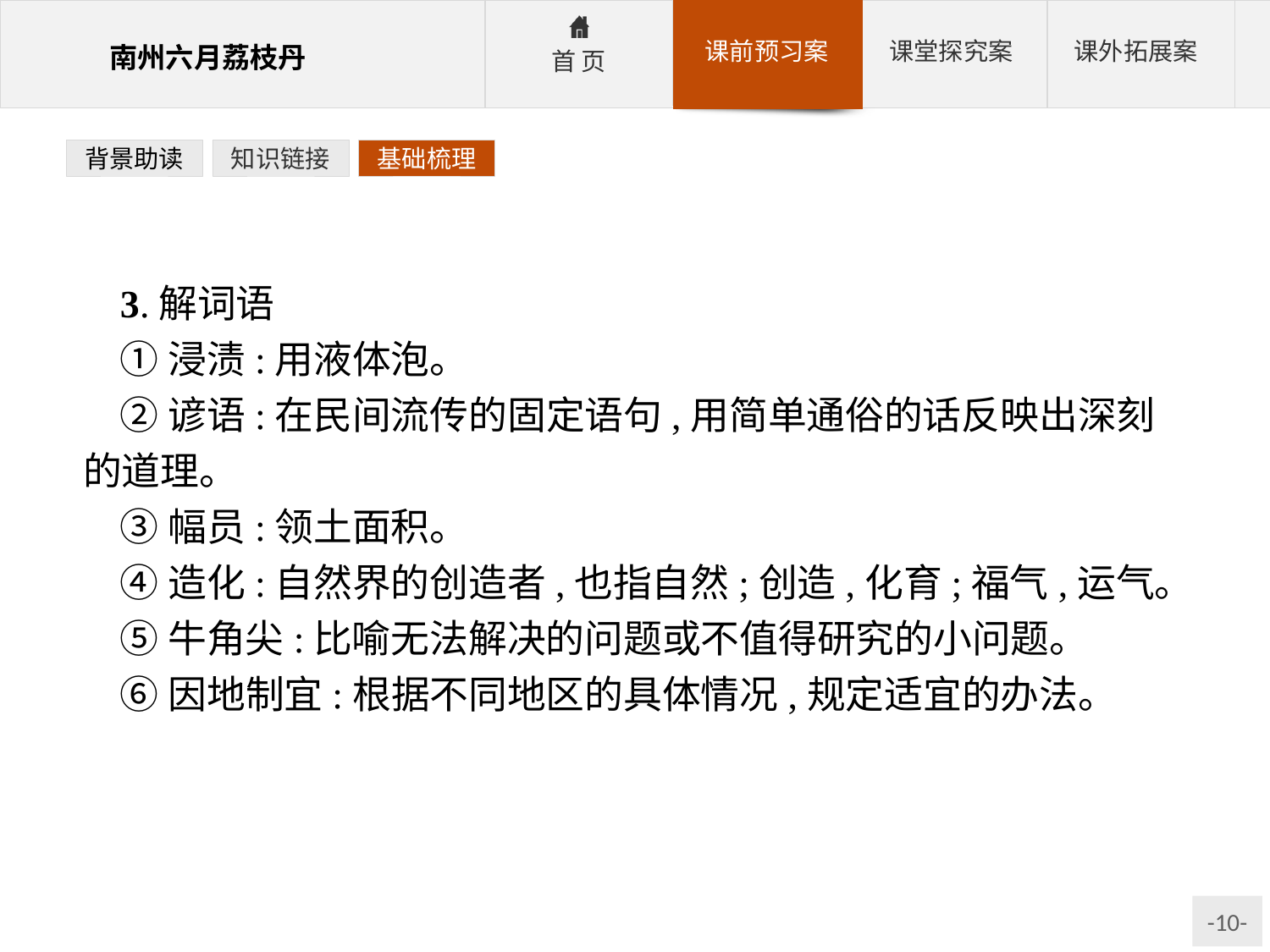

背景助读
知识链接
基础梳理
3.解词语
①浸渍:用液体泡。
②谚语:在民间流传的固定语句,用简单通俗的话反映出深刻的道理。
③幅员:领土面积。
④造化:自然界的创造者,也指自然;创造,化育;福气,运气。
⑤牛角尖:比喻无法解决的问题或不值得研究的小问题。
⑥因地制宜:根据不同地区的具体情况,规定适宜的办法。